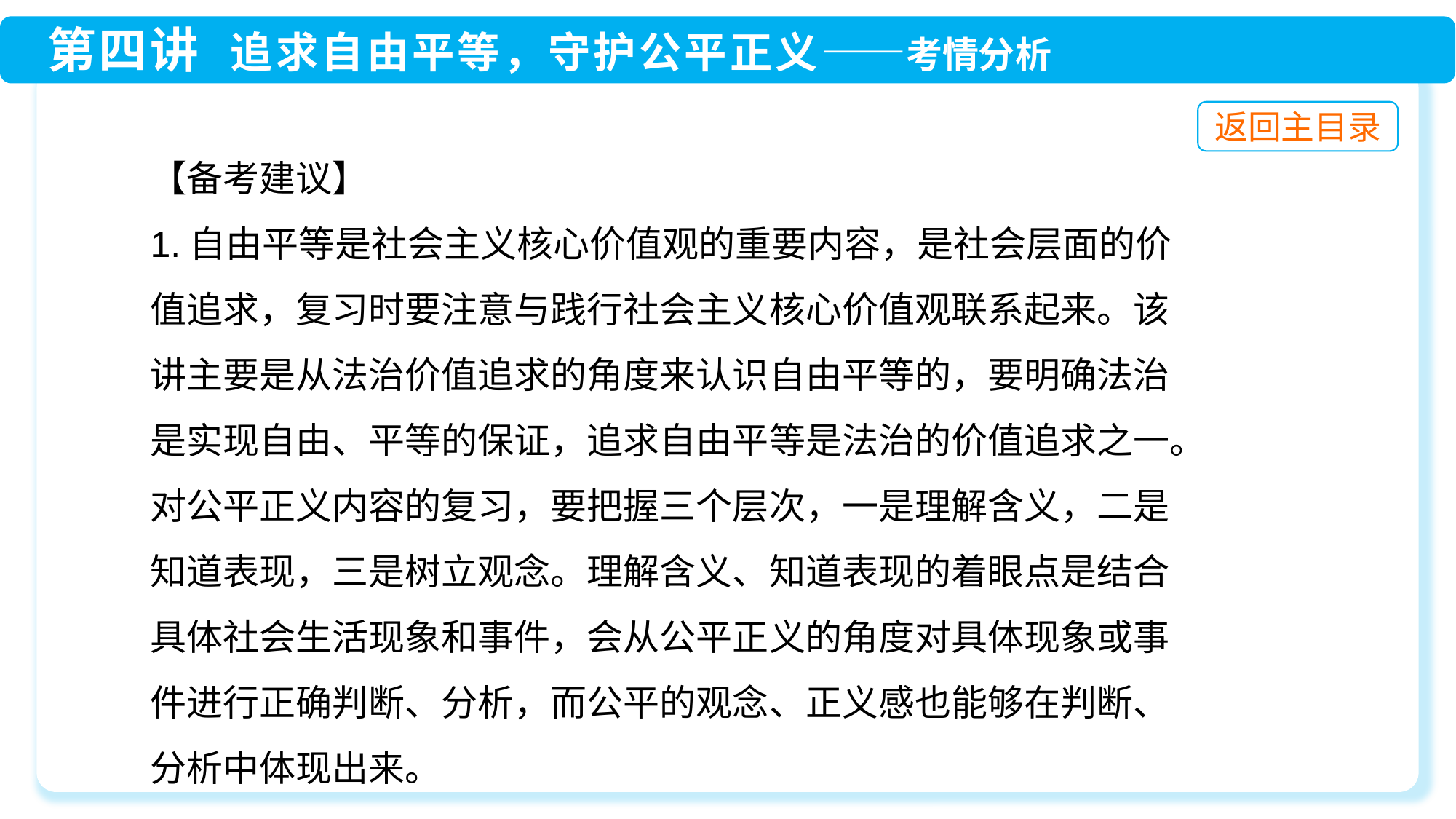

【备考建议】
1.自由平等是社会主义核心价值观的重要内容，是社会层面的价值追求，复习时要注意与践行社会主义核心价值观联系起来。该讲主要是从法治价值追求的角度来认识自由平等的，要明确法治是实现自由、平等的保证，追求自由平等是法治的价值追求之一。对公平正义内容的复习，要把握三个层次，一是理解含义，二是知道表现，三是树立观念。理解含义、知道表现的着眼点是结合具体社会生活现象和事件，会从公平正义的角度对具体现象或事件进行正确判断、分析，而公平的观念、正义感也能够在判断、分析中体现出来。